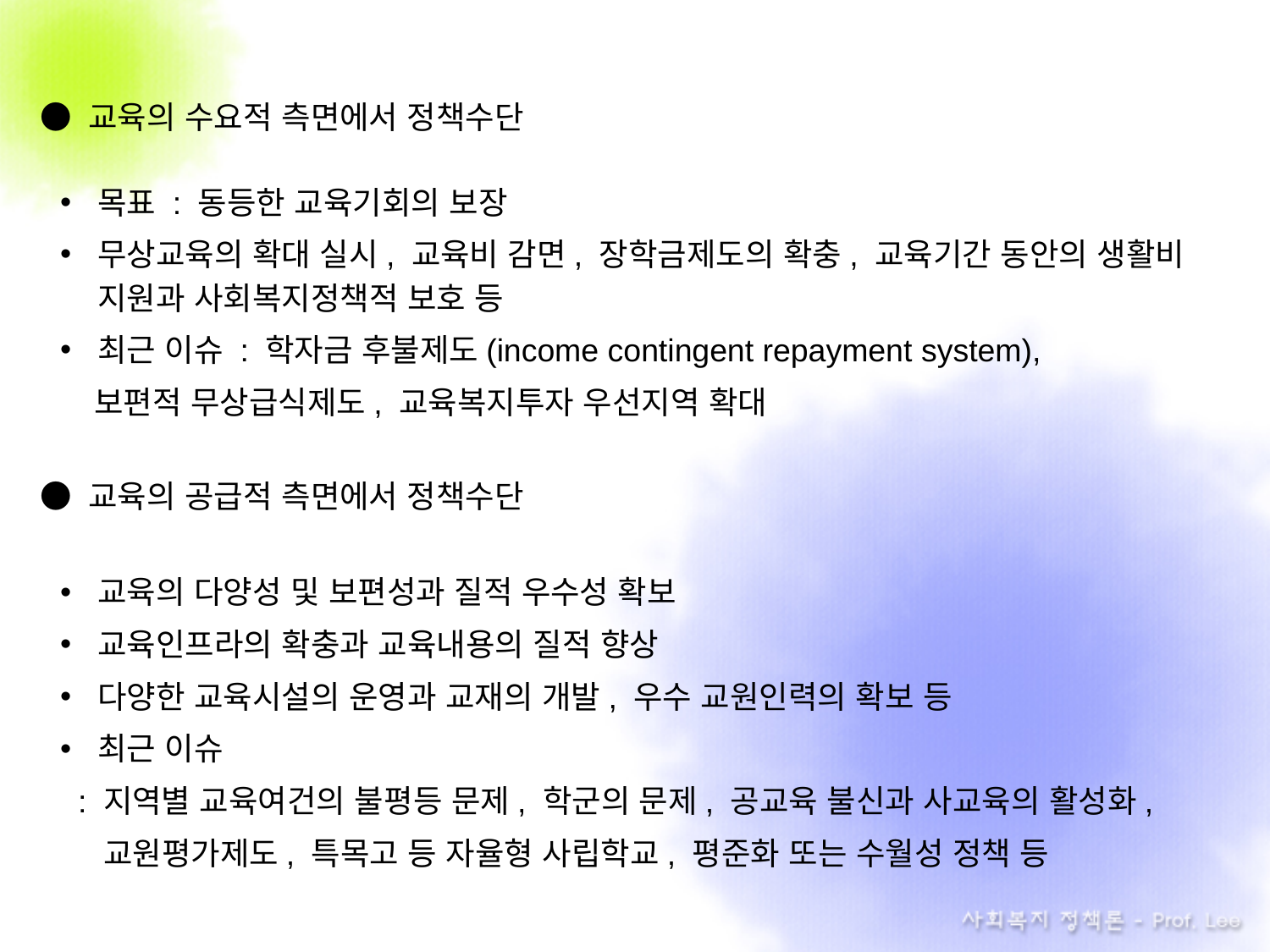

● 교육의 수요적 측면에서 정책수단

목표 : 동등한 교육기회의 보장
무상교육의 확대 실시, 교육비 감면, 장학금제도의 확충, 교육기간 동안의 생활비 지원과 사회복지정책적 보호 등
최근 이슈 : 학자금 후불제도(income contingent repayment system),
   보편적 무상급식제도, 교육복지투자 우선지역 확대

  ● 교육의 공급적 측면에서 정책수단

교육의 다양성 및 보편성과 질적 우수성 확보
교육인프라의 확충과 교육내용의 질적 향상
다양한 교육시설의 운영과 교재의 개발, 우수 교원인력의 확보 등
최근 이슈
  : 지역별 교육여건의 불평등 문제, 학군의 문제, 공교육 불신과 사교육의 활성화,
  . 교원평가제도, 특목고 등 자율형 사립학교, 평준화 또는 수월성 정책 등